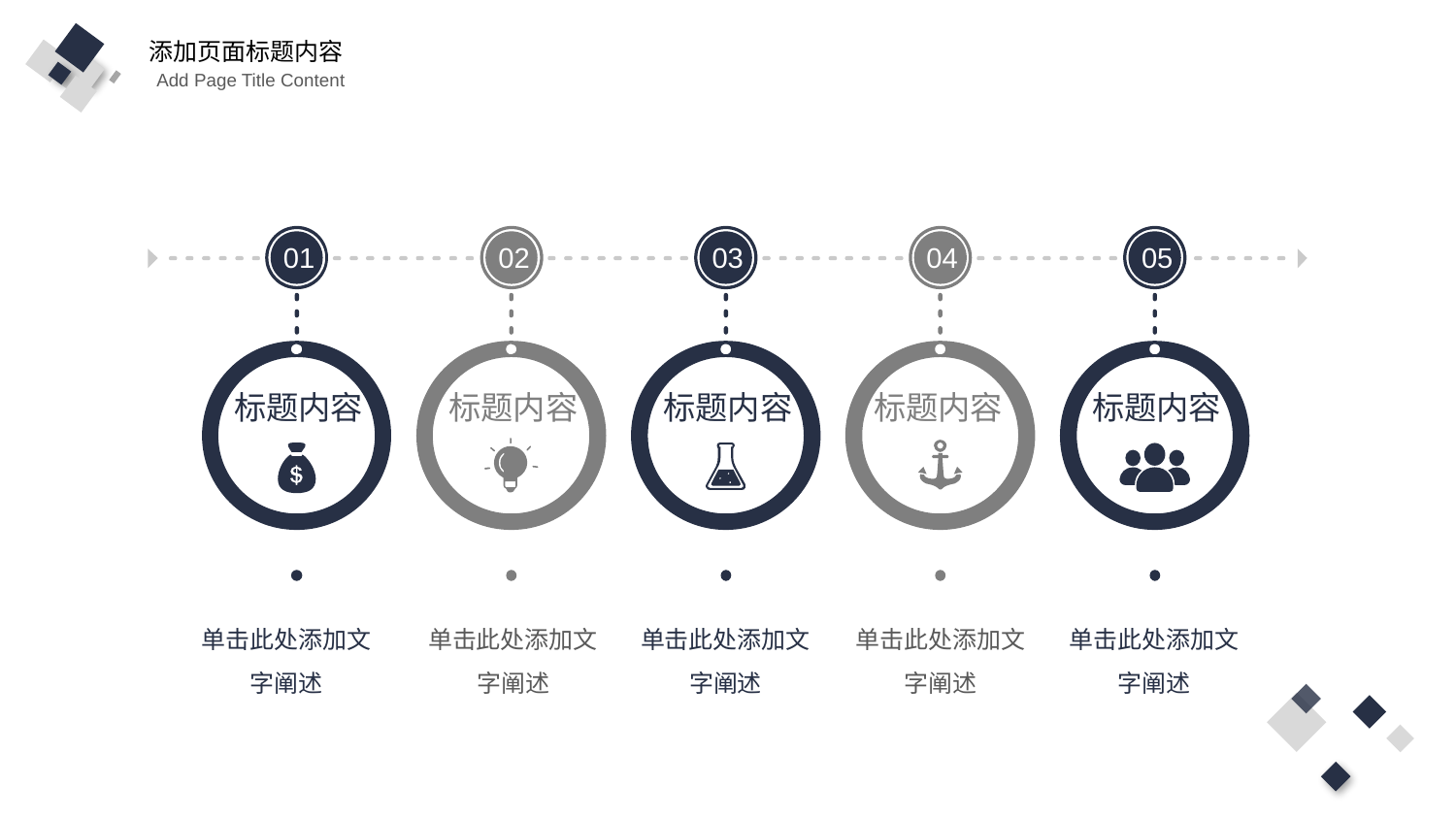

添加页面标题内容

Add Page Title Content

01
02
03
04
05

标题内容
标题内容
标题内容
标题内容
标题内容

单击此处添加文字阐述
单击此处添加文字阐述
单击此处添加文字阐述
单击此处添加文字阐述
单击此处添加文字阐述